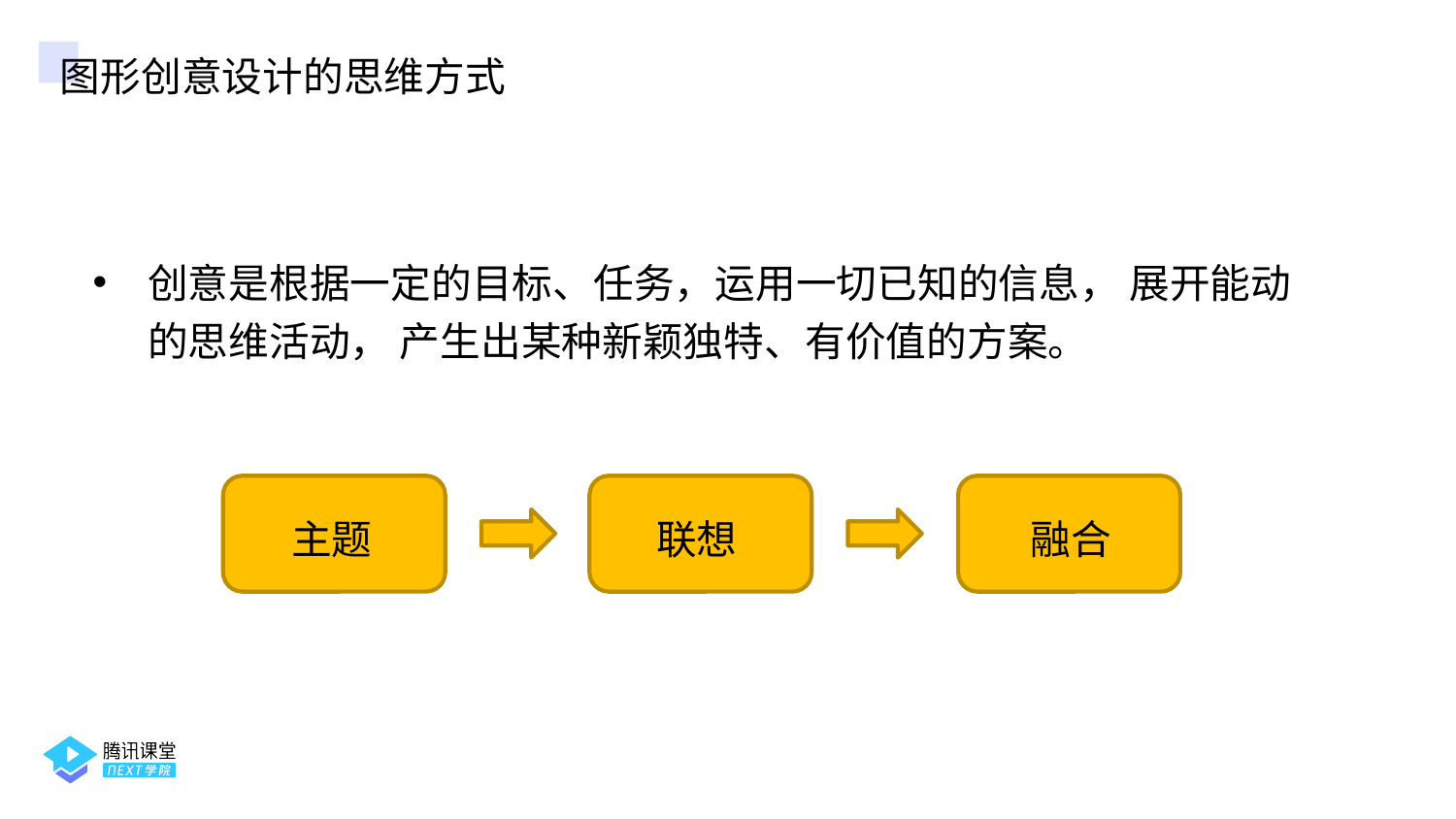

图形创意设计的思维方式
创意是根据一定的目标、任务，运用一切已知的信息， 展开能动的思维活动， 产生出某种新颖独特、有价值的方案。

主题
联想
融合